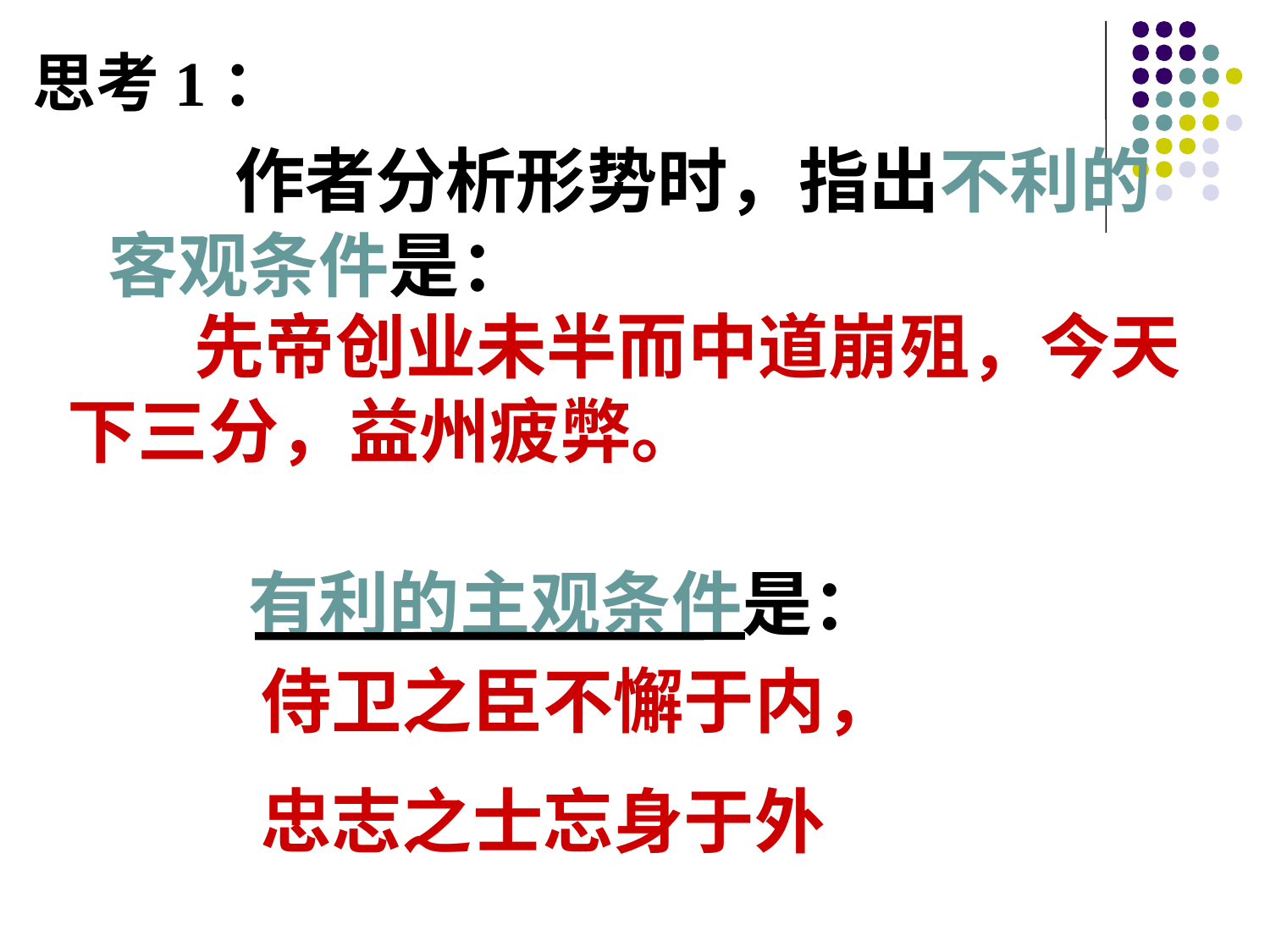

思考1：
# 作者分析形势时，指出不利的客观条件是： 　　 　　有利的主观条件是：

　　先帝创业未半而中道崩殂，今天下三分，益州疲弊。

           侍卫之臣不懈于内，
           忠志之士忘身于外